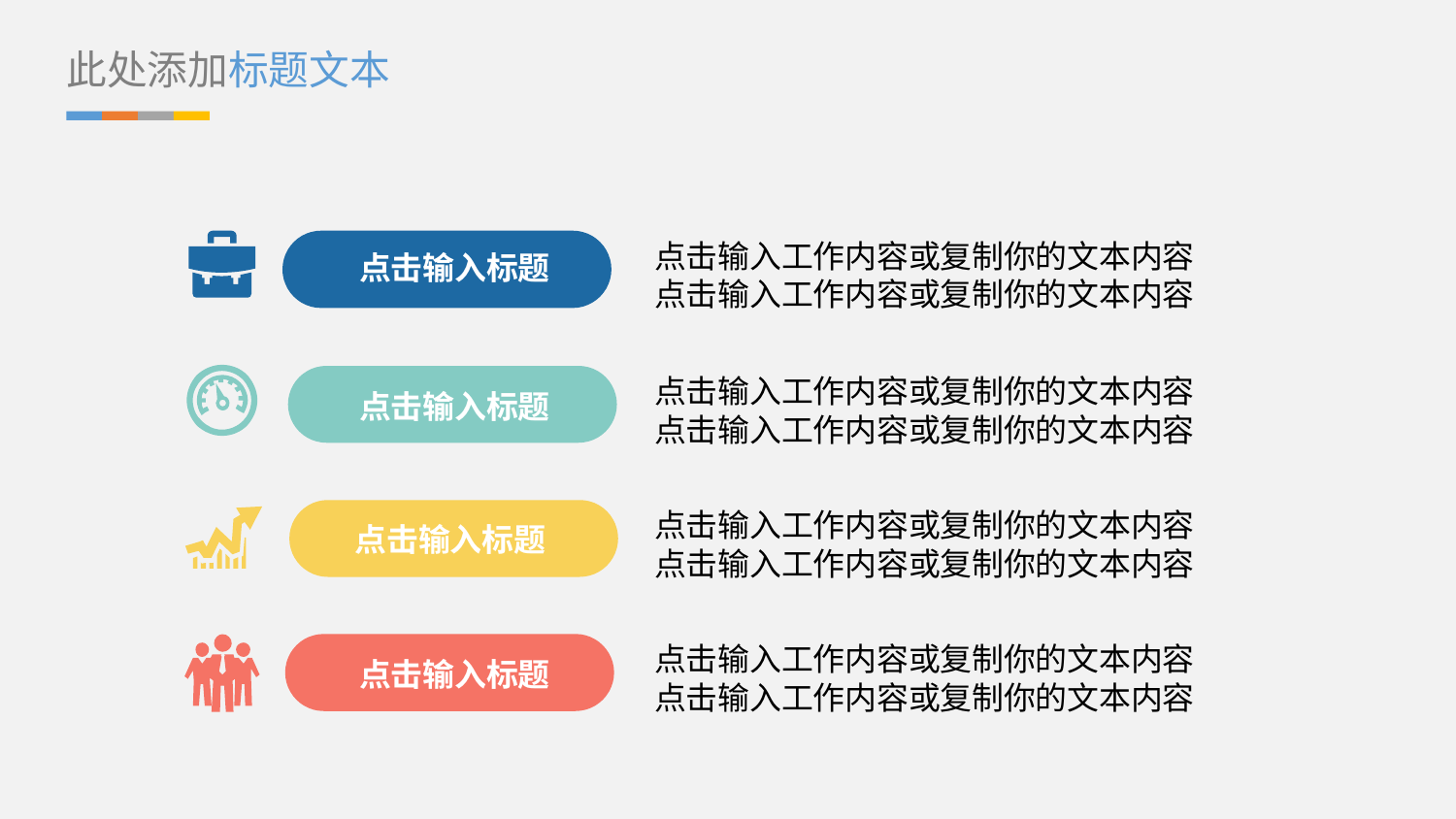

此处添加标题文本

点击输入工作内容或复制你的文本内容
点击输入工作内容或复制你的文本内容

点击输入标题
点击输入工作内容或复制你的文本内容
点击输入工作内容或复制你的文本内容

点击输入标题
点击输入工作内容或复制你的文本内容
点击输入工作内容或复制你的文本内容

点击输入标题
点击输入工作内容或复制你的文本内容
点击输入工作内容或复制你的文本内容

点击输入标题